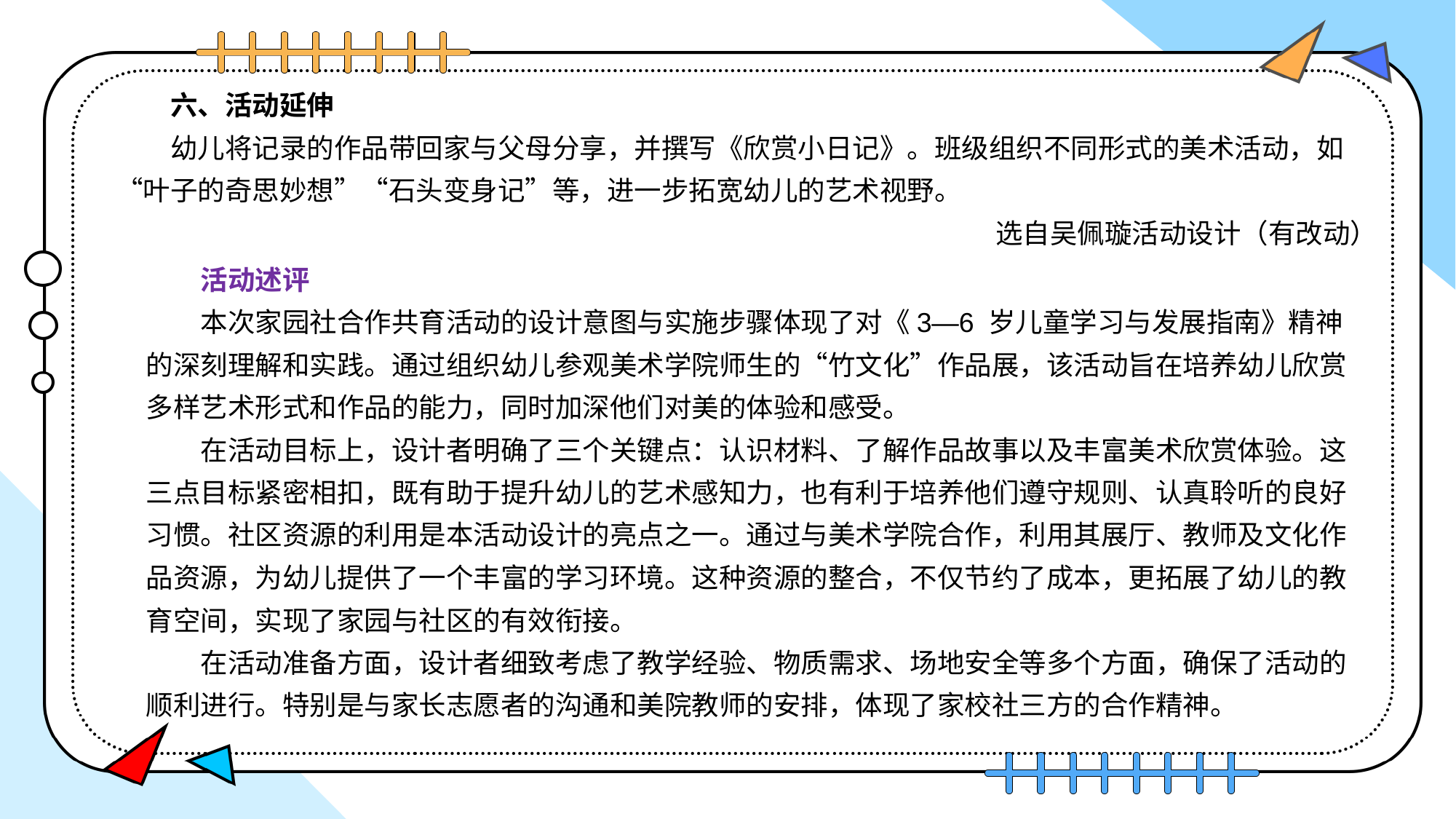

六、活动延伸
幼儿将记录的作品带回家与父母分享，并撰写《欣赏小日记》。班级组织不同形式的美术活动，如“叶子的奇思妙想”“石头变身记”等，进一步拓宽幼儿的艺术视野。
选自吴佩璇活动设计（有改动）
活动述评
本次家园社合作共育活动的设计意图与实施步骤体现了对《3—6 岁儿童学习与发展指南》精神的深刻理解和实践。通过组织幼儿参观美术学院师生的“竹文化”作品展，该活动旨在培养幼儿欣赏多样艺术形式和作品的能力，同时加深他们对美的体验和感受。
在活动目标上，设计者明确了三个关键点：认识材料、了解作品故事以及丰富美术欣赏体验。这三点目标紧密相扣，既有助于提升幼儿的艺术感知力，也有利于培养他们遵守规则、认真聆听的良好习惯。社区资源的利用是本活动设计的亮点之一。通过与美术学院合作，利用其展厅、教师及文化作品资源，为幼儿提供了一个丰富的学习环境。这种资源的整合，不仅节约了成本，更拓展了幼儿的教育空间，实现了家园与社区的有效衔接。
在活动准备方面，设计者细致考虑了教学经验、物质需求、场地安全等多个方面，确保了活动的顺利进行。特别是与家长志愿者的沟通和美院教师的安排，体现了家校社三方的合作精神。